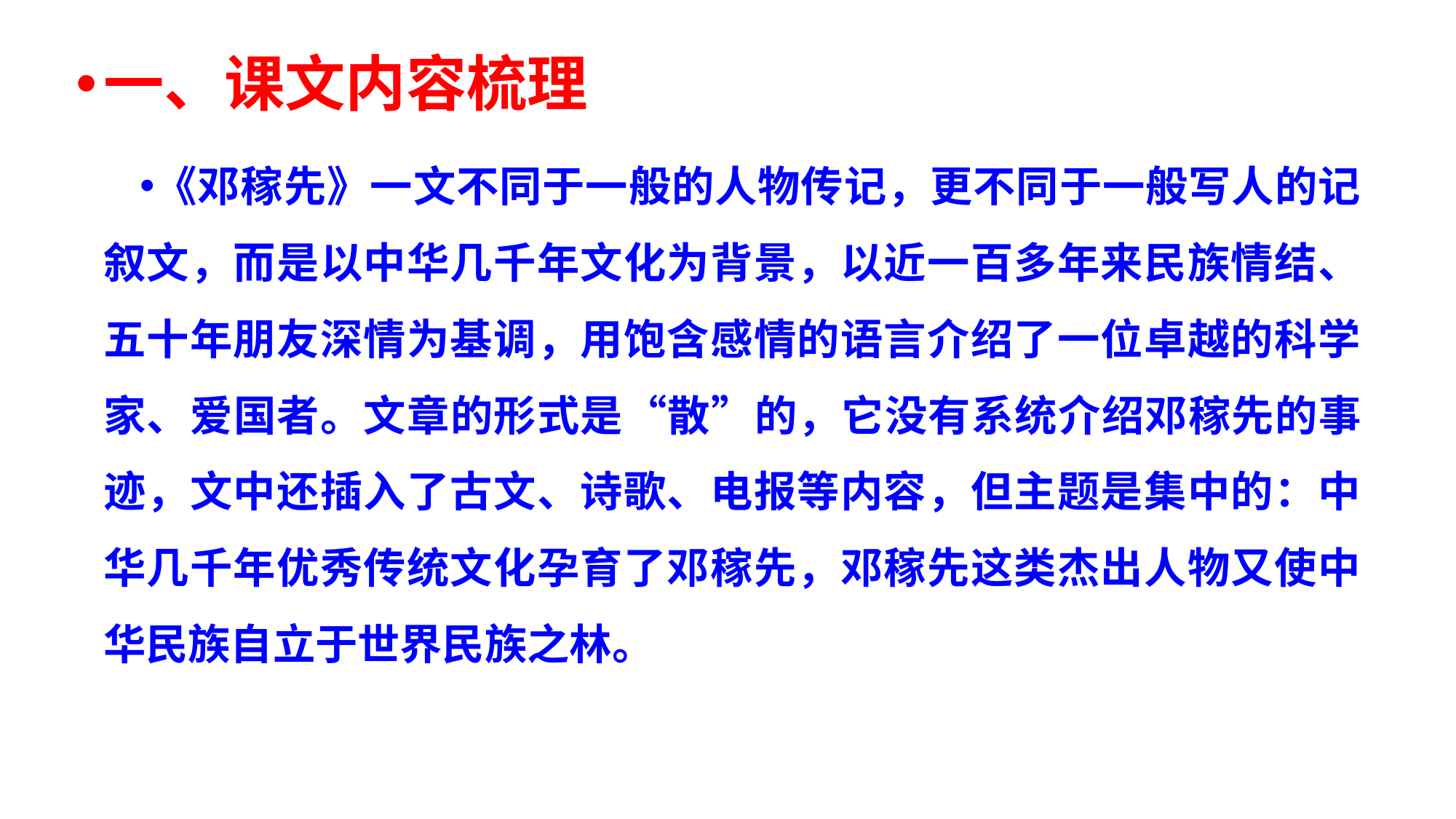

一、课文内容梳理
《邓稼先》一文不同于一般的人物传记，更不同于一般写人的记叙文，而是以中华几千年文化为背景，以近一百多年来民族情结、五十年朋友深情为基调，用饱含感情的语言介绍了一位卓越的科学家、爱国者。文章的形式是“散”的，它没有系统介绍邓稼先的事迹，文中还插入了古文、诗歌、电报等内容，但主题是集中的：中华几千年优秀传统文化孕育了邓稼先，邓稼先这类杰出人物又使中华民族自立于世界民族之林。